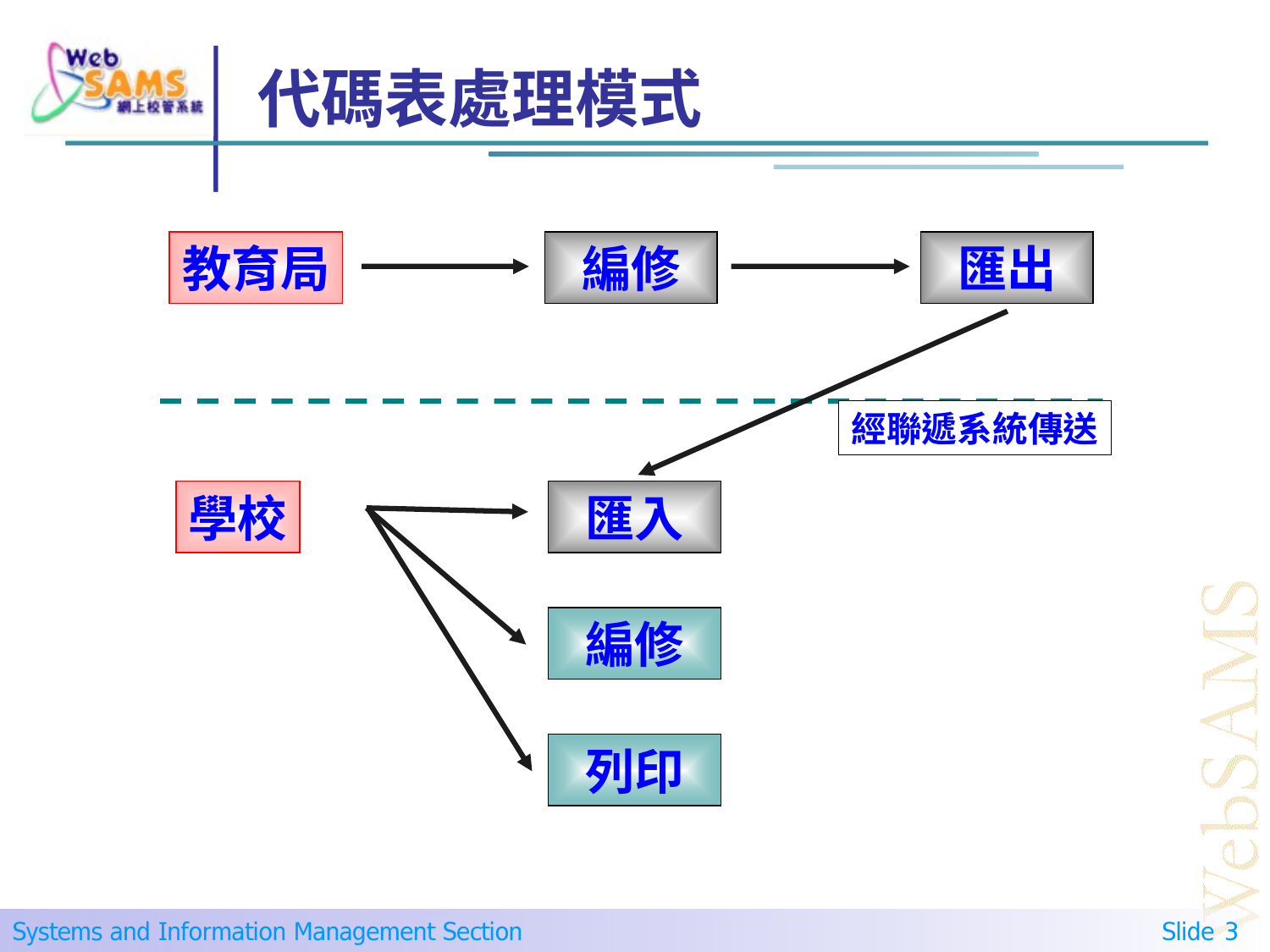

# 代碼表處理模式
教育局
編修
匯出

經聯遞系統傳送

學校
匯入

編修
列印